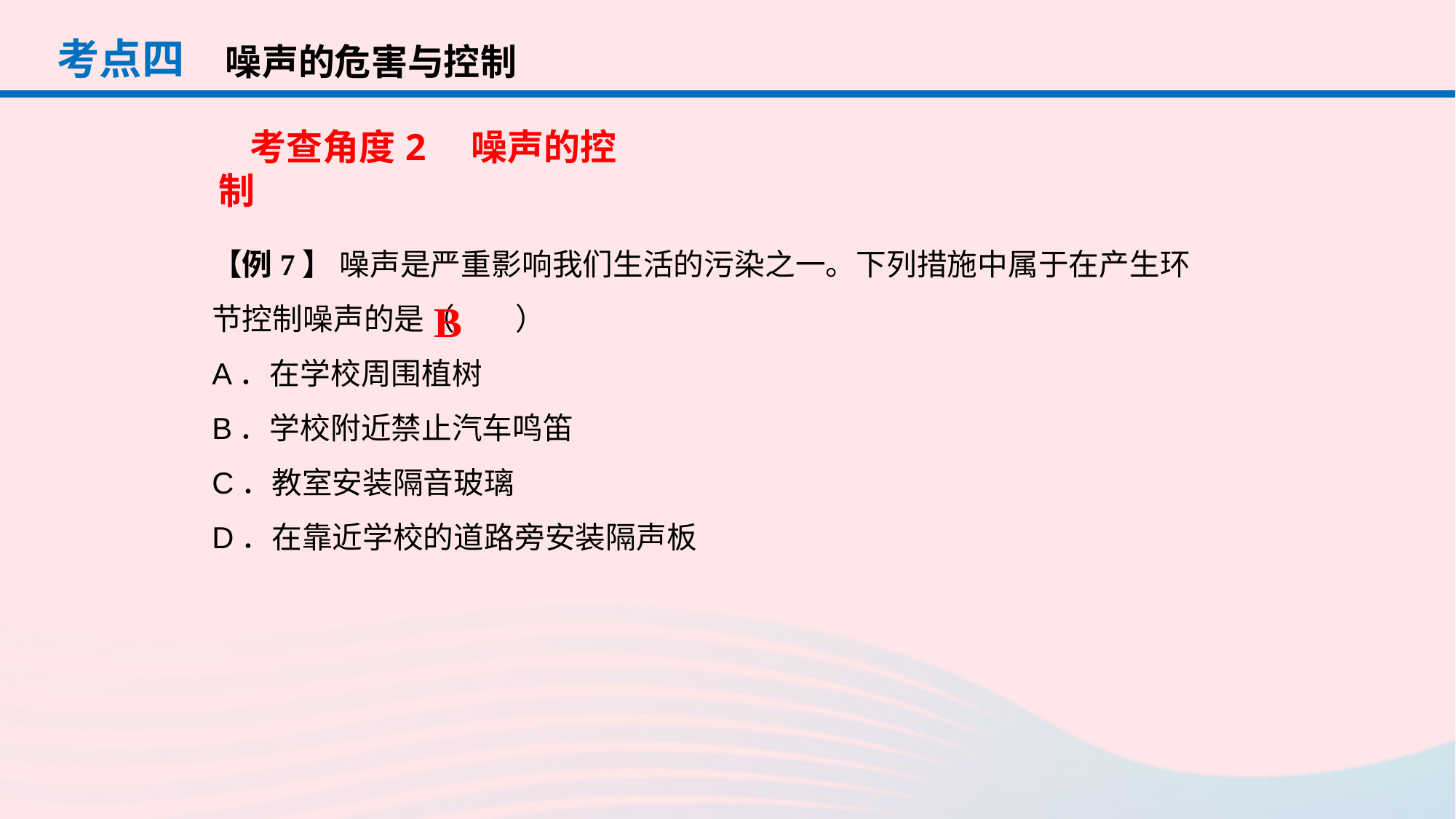

考点四
噪声的危害与控制
考查角度2　噪声的控制
【例7】 噪声是严重影响我们生活的污染之一。下列措施中属于在产生环节控制噪声的是（　　）
A．在学校周围植树
B．学校附近禁止汽车鸣笛
C．教室安装隔音玻璃
D．在靠近学校的道路旁安装隔声板

B